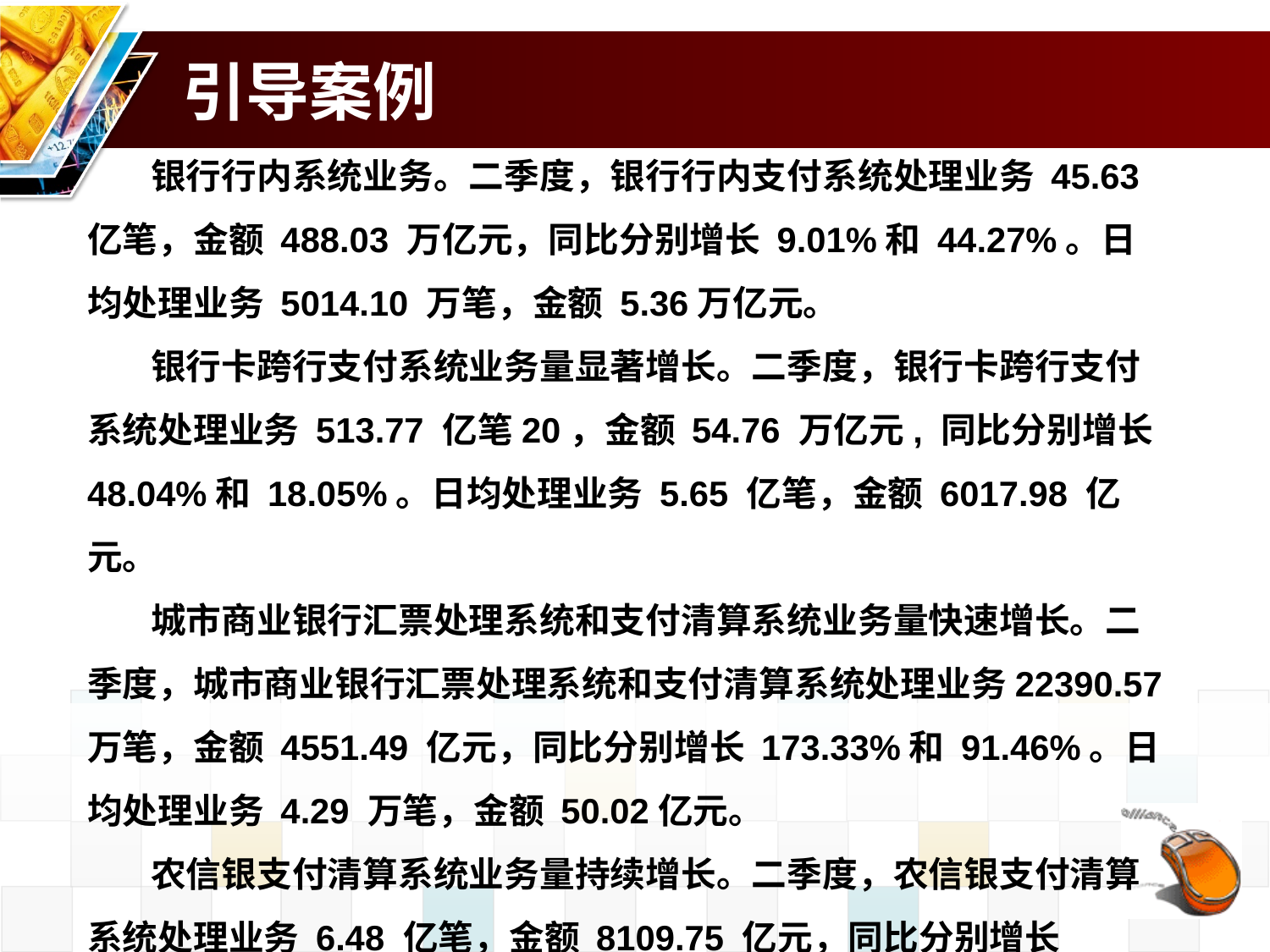

# 引导案例
银行行内系统业务。二季度，银行行内支付系统处理业务 45.63 亿笔，金额 488.03 万亿元，同比分别增长 9.01%和 44.27%。日均处理业务 5014.10 万笔，金额 5.36万亿元。
银行卡跨行支付系统业务量显著增长。二季度，银行卡跨行支付系统处理业务 513.77 亿笔20，金额 54.76 万亿元, 同比分别增长 48.04%和 18.05%。日均处理业务 5.65 亿笔，金额 6017.98 亿元。
城市商业银行汇票处理系统和支付清算系统业务量快速增长。二季度，城市商业银行汇票处理系统和支付清算系统处理业务22390.57 万笔，金额 4551.49 亿元，同比分别增长 173.33%和 91.46%。日均处理业务 4.29 万笔，金额 50.02亿元。
农信银支付清算系统业务量持续增长。二季度，农信银支付清算系统处理业务 6.48 亿笔，金额 8109.75 亿元，同比分别增长 42.62%和 26.15%。日均处理业务 711.71 万笔，金额 89.12 亿元。